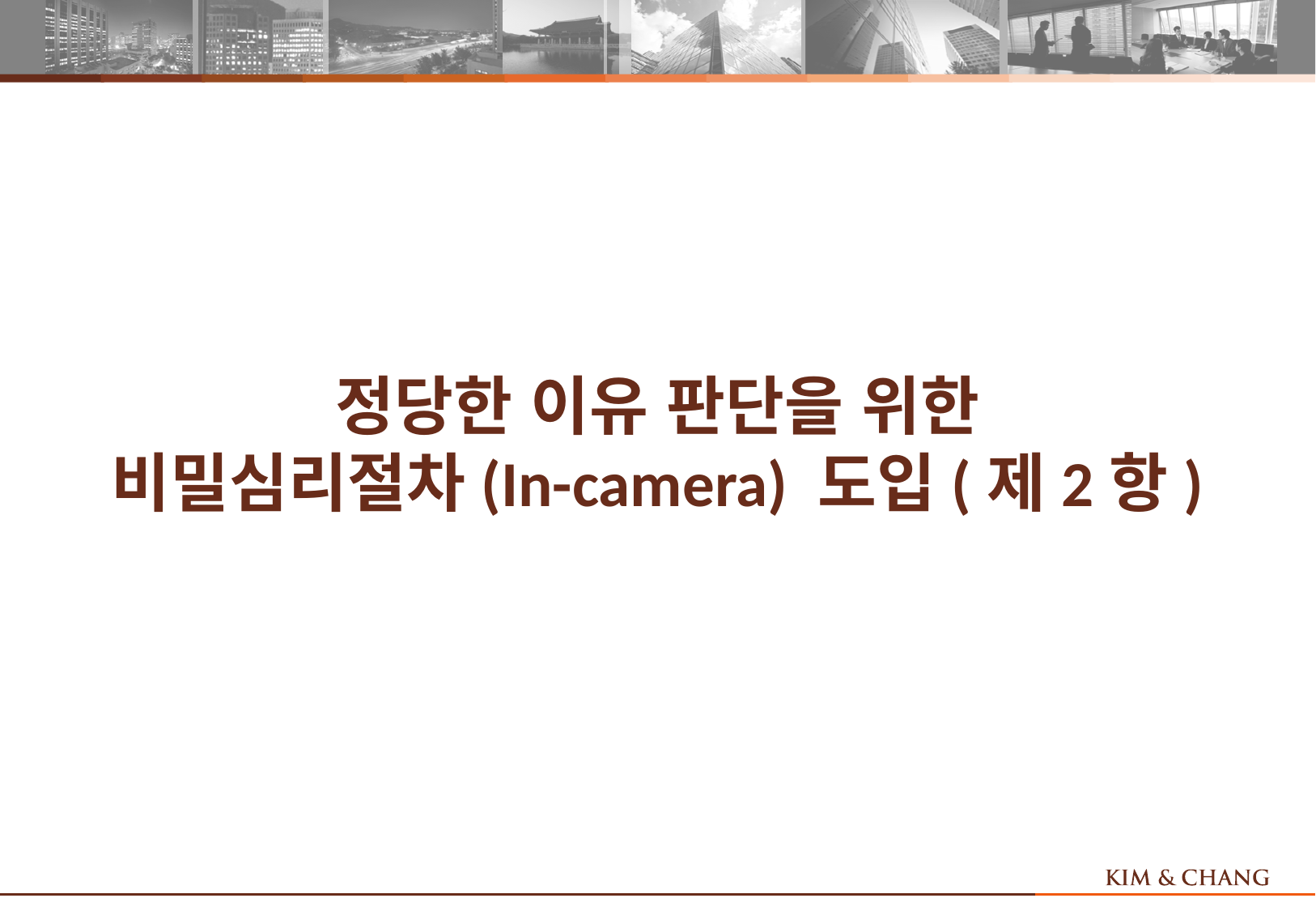

# 정당한 이유 판단을 위한 비밀심리절차(In-camera) 도입(제2항)